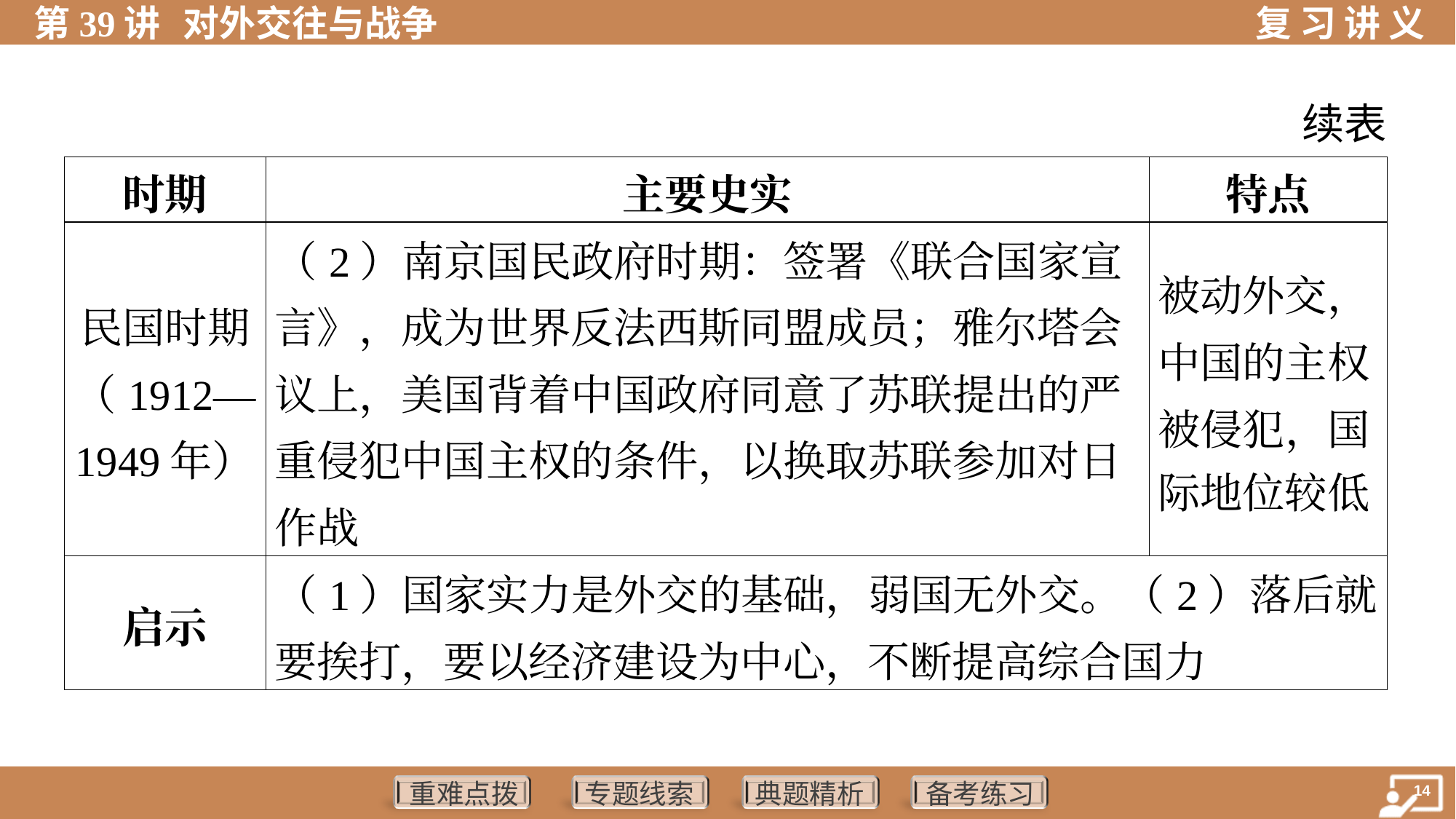

续表
| 时期 | 主要史实 | 特点 |
| --- | --- | --- |
| 民国时期 （1912— 1949年） | （2）南京国民政府时期：签署《联合国家宣 言》，成为世界反法西斯同盟成员；雅尔塔会议上，美国背着中国政府同意了苏联提出的严重侵犯中国主权的条件，以换取苏联参加对日作战 | 被动外交， 中国的主权 被侵犯，国 际地位较低 |
| 启示 | （1）国家实力是外交的基础，弱国无外交。（2）落后就要挨打，要以经济建设为中心，不断提高综合国力 |  |